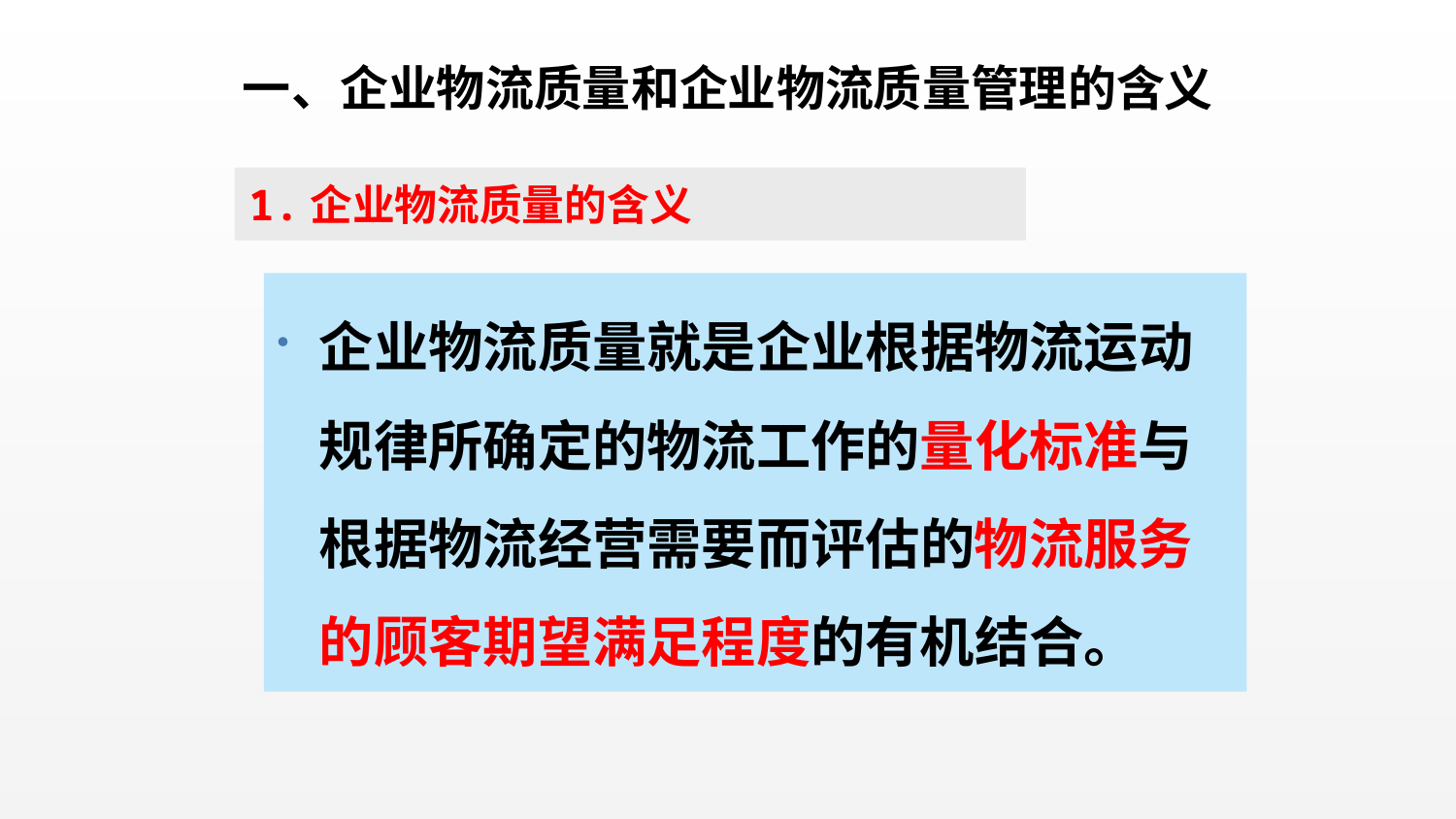

一、企业物流质量和企业物流质量管理的含义
1.企业物流质量的含义
企业物流质量就是企业根据物流运动规律所确定的物流工作的量化标准与根据物流经营需要而评估的物流服务的顾客期望满足程度的有机结合。